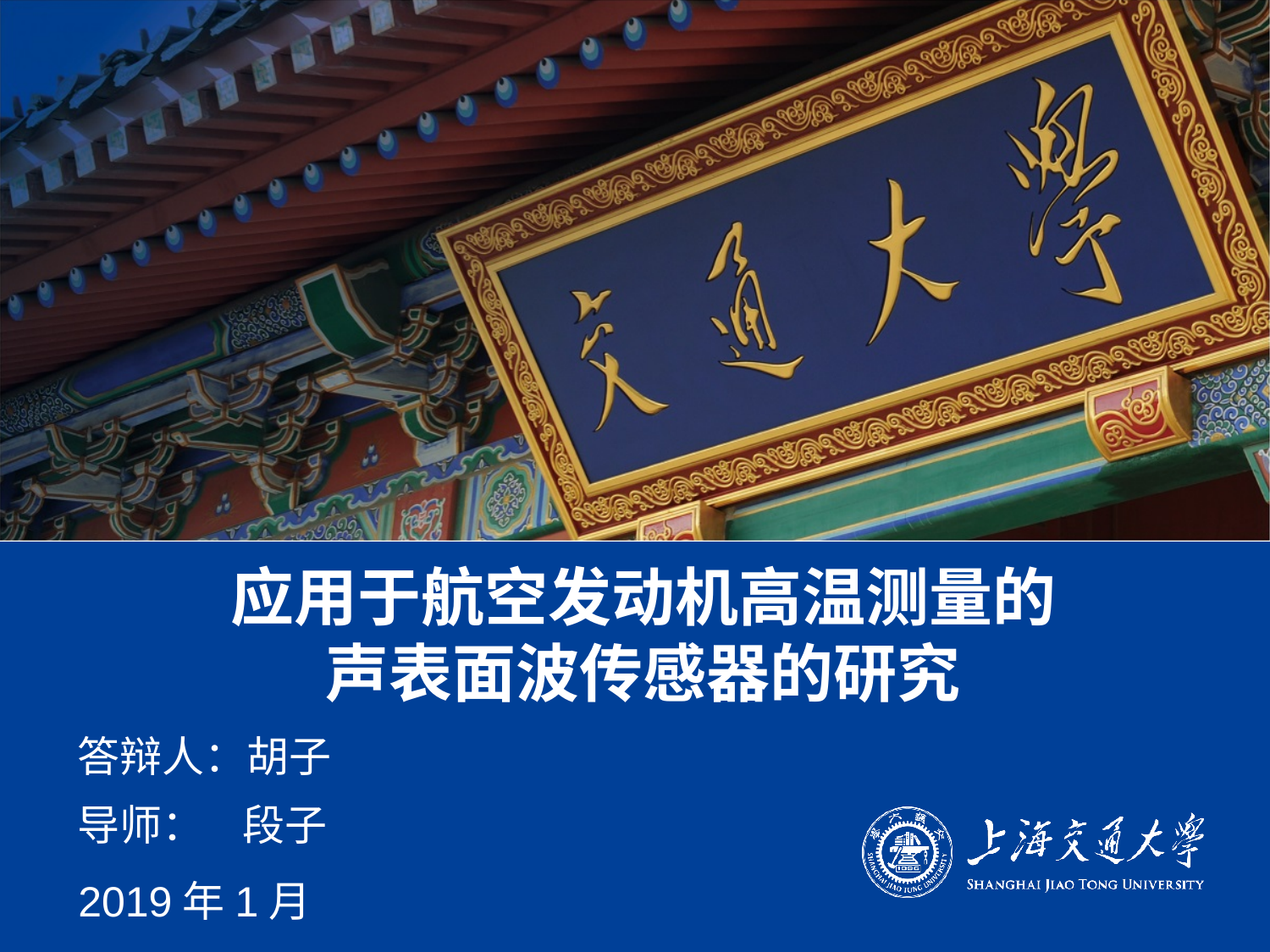

# 应用于航空发动机高温测量的 声表面波传感器的研究
答辩人：胡子
导师：    段子
2019年1月